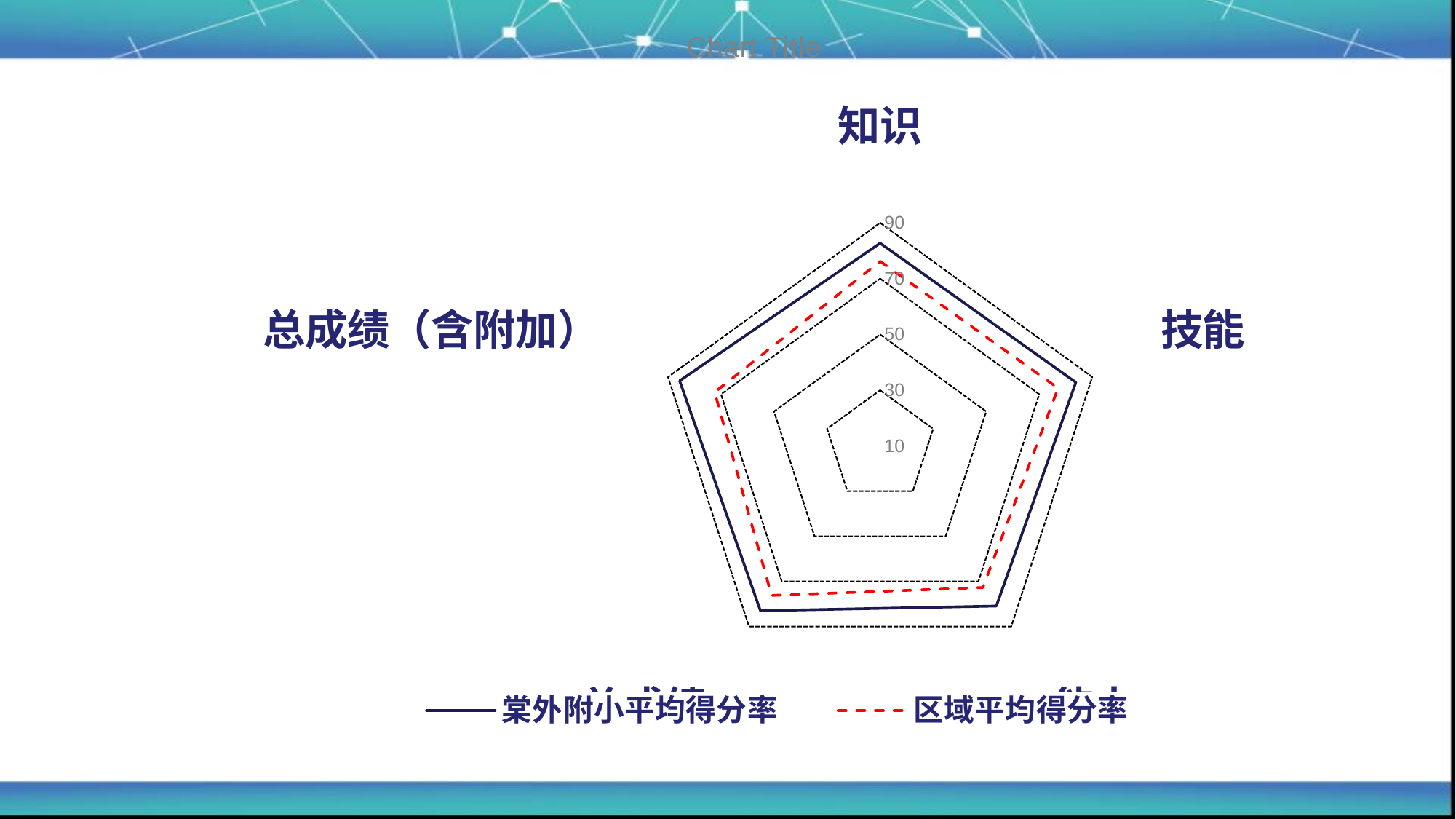

### Chart:

| Category | 棠外附小平均得分率 | 区域平均得分率 |
|---|---|---|
| 知识 | 82.7 | 76.2 |
| 技能 | 83.8 | 77.1 |
| 能力 | 80.9 | 72.7 |
| 总成绩 | 83.0 | 76.2 |
| 总成绩（含附加） | 85.6 | 72.4 |